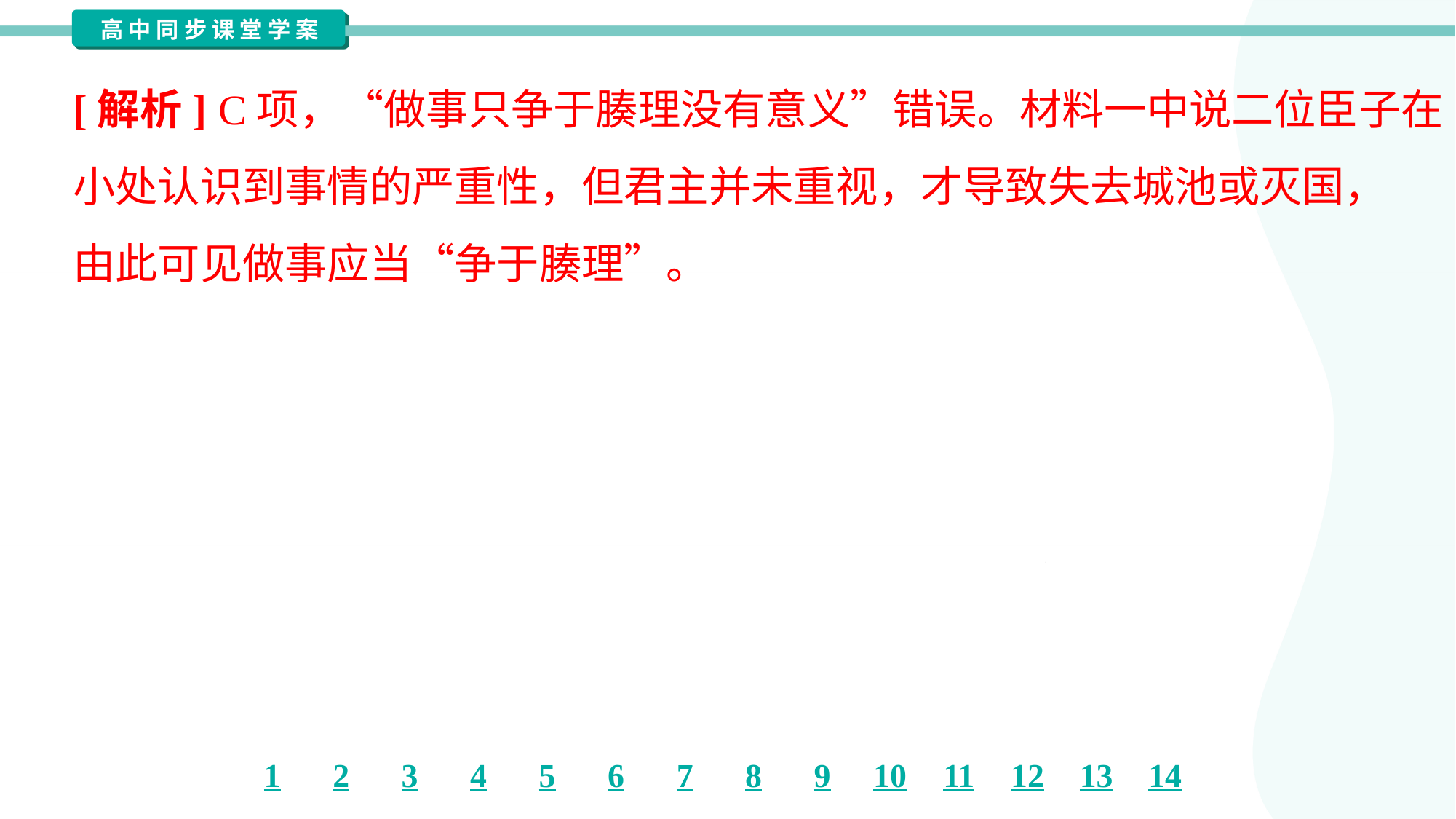

[解析] C项，“做事只争于腠理没有意义”错误。材料一中说二位臣子在
小处认识到事情的严重性，但君主并未重视，才导致失去城池或灭国，
由此可见做事应当“争于腠理”。